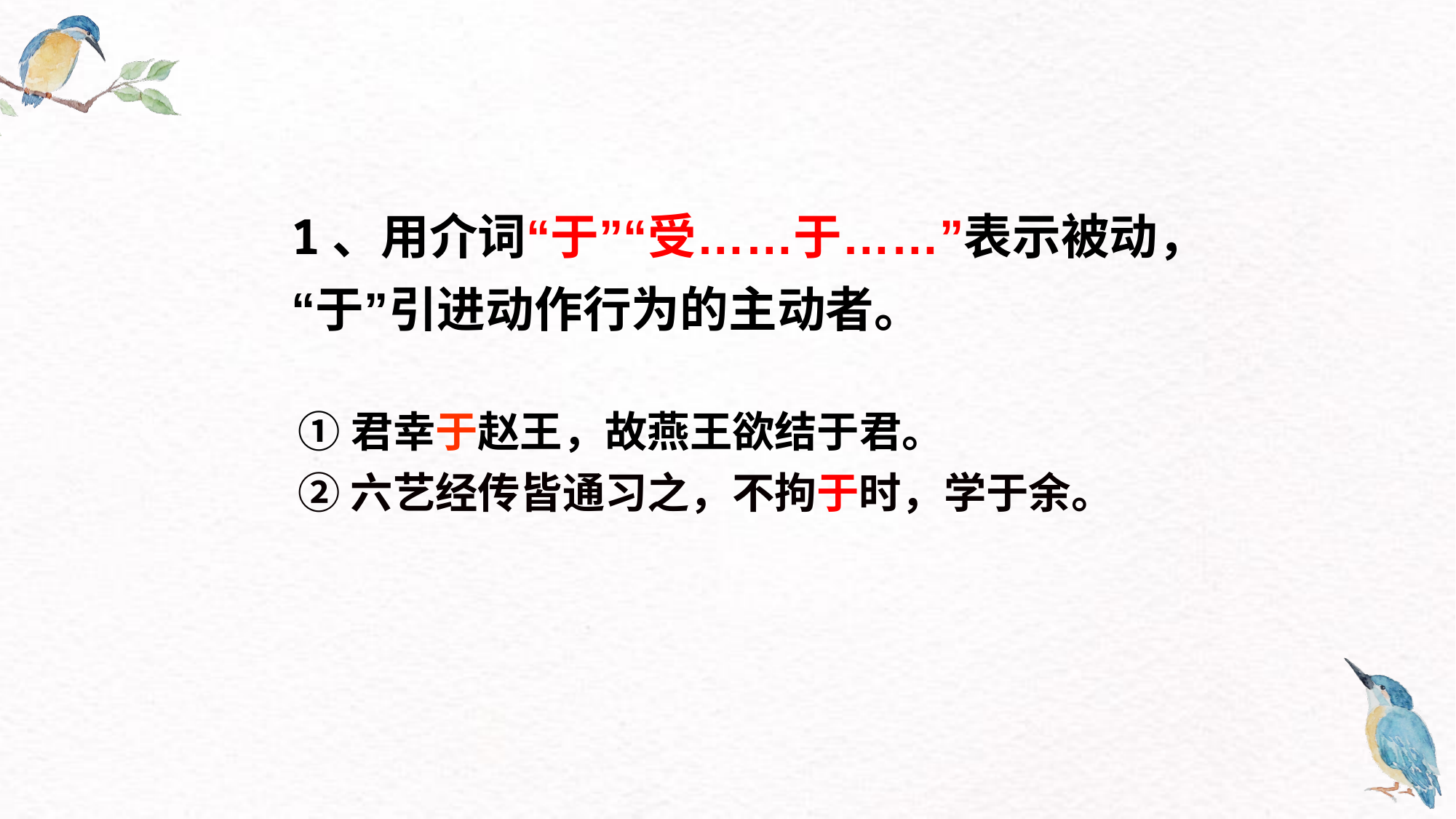

1、用介词“于”“受……于……”表示被动，“于”引进动作行为的主动者。
 ①君幸于赵王，故燕王欲结于君。
 ②六艺经传皆通习之，不拘于时，学于余。